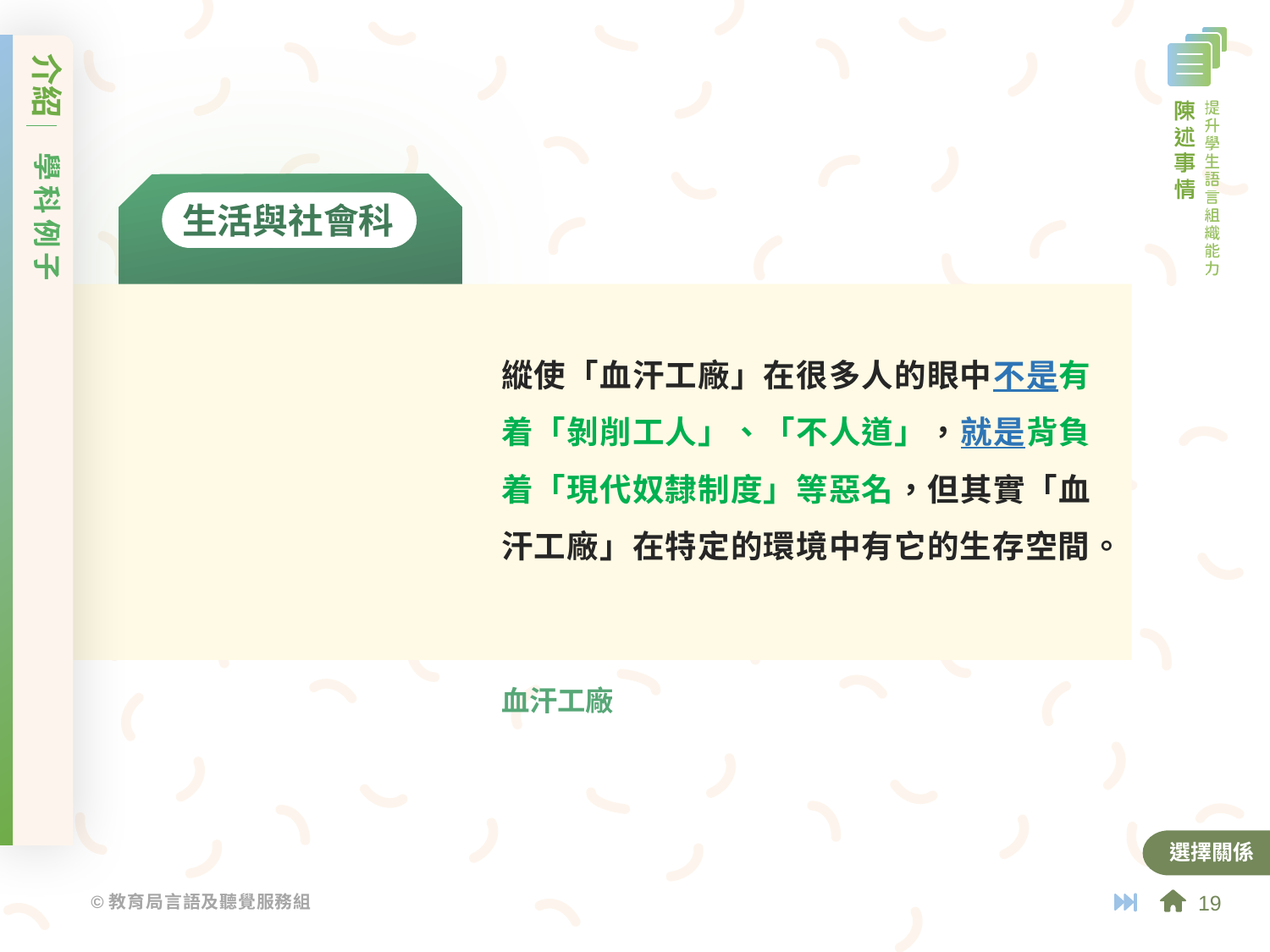

介紹
學科例子

生活與社會科

縱使「血汗工廠」在很多人的眼中不是有着「剝削工人」、「不人道」，就是背負着「現代奴隸制度」等惡名，但其實「血汗工廠」在特定的環境中有它的生存空間。
血汗工廠

選擇關係
19